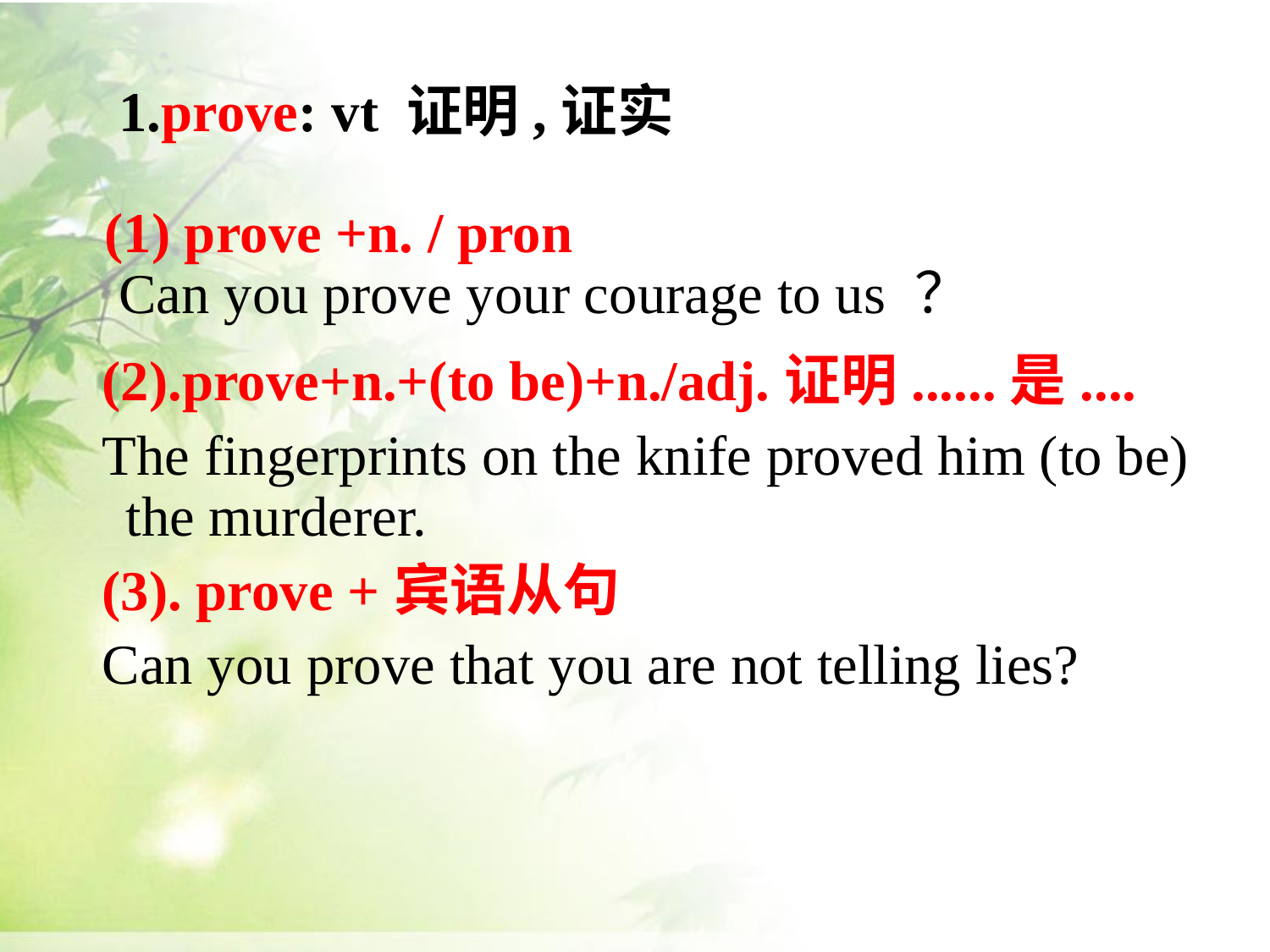

1.prove: vt 证明,证实
(1) prove +n. / pron
 Can you prove your courage to us ？
(2).prove+n.+(to be)+n./adj.证明......是....
The fingerprints on the knife proved him (to be) the murderer.
(3). prove +宾语从句
Can you prove that you are not telling lies?